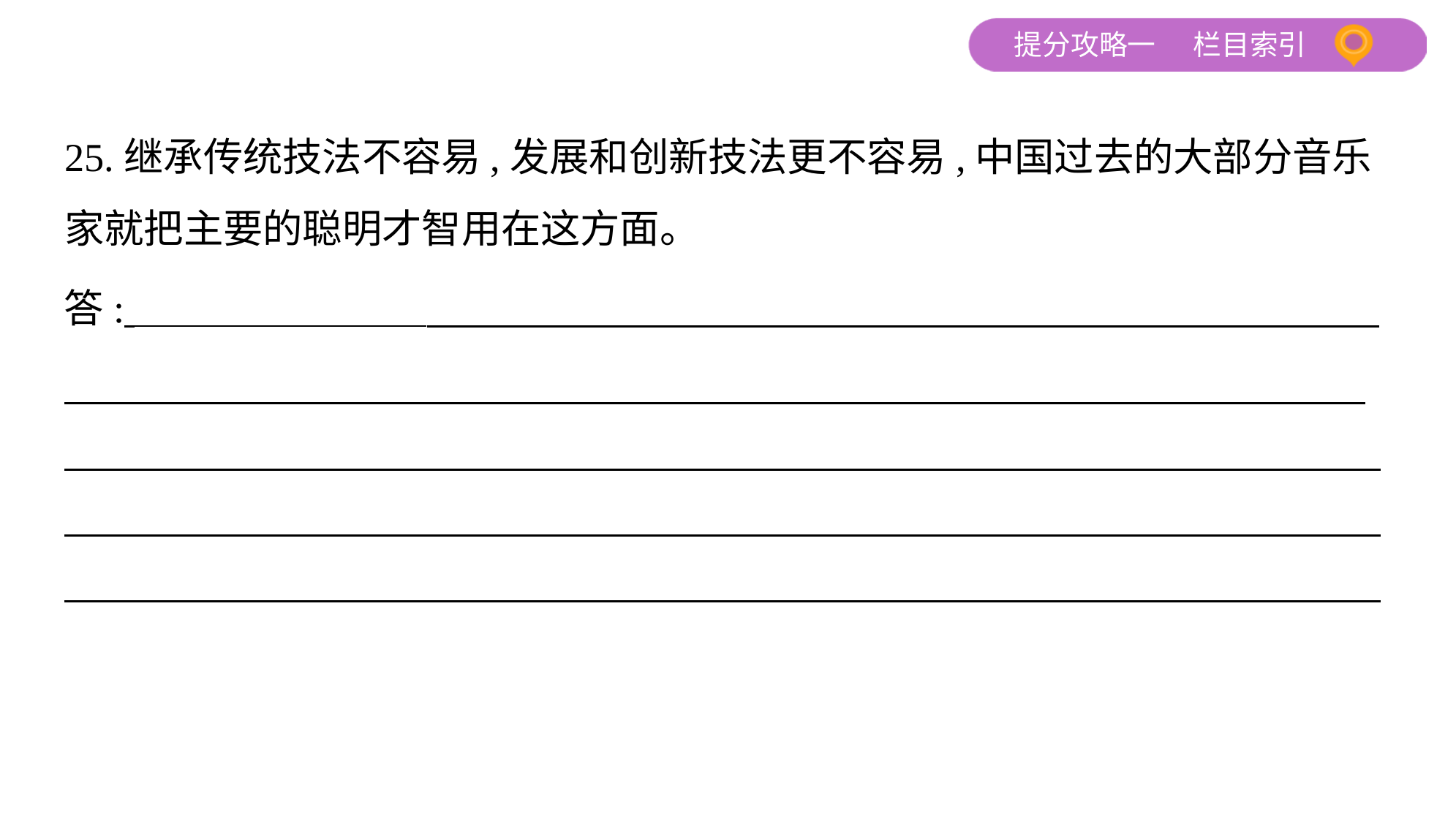

25.继承传统技法不容易,发展和创新技法更不容易,中国过去的大部分音乐
家就把主要的聪明才智用在这方面。
答: